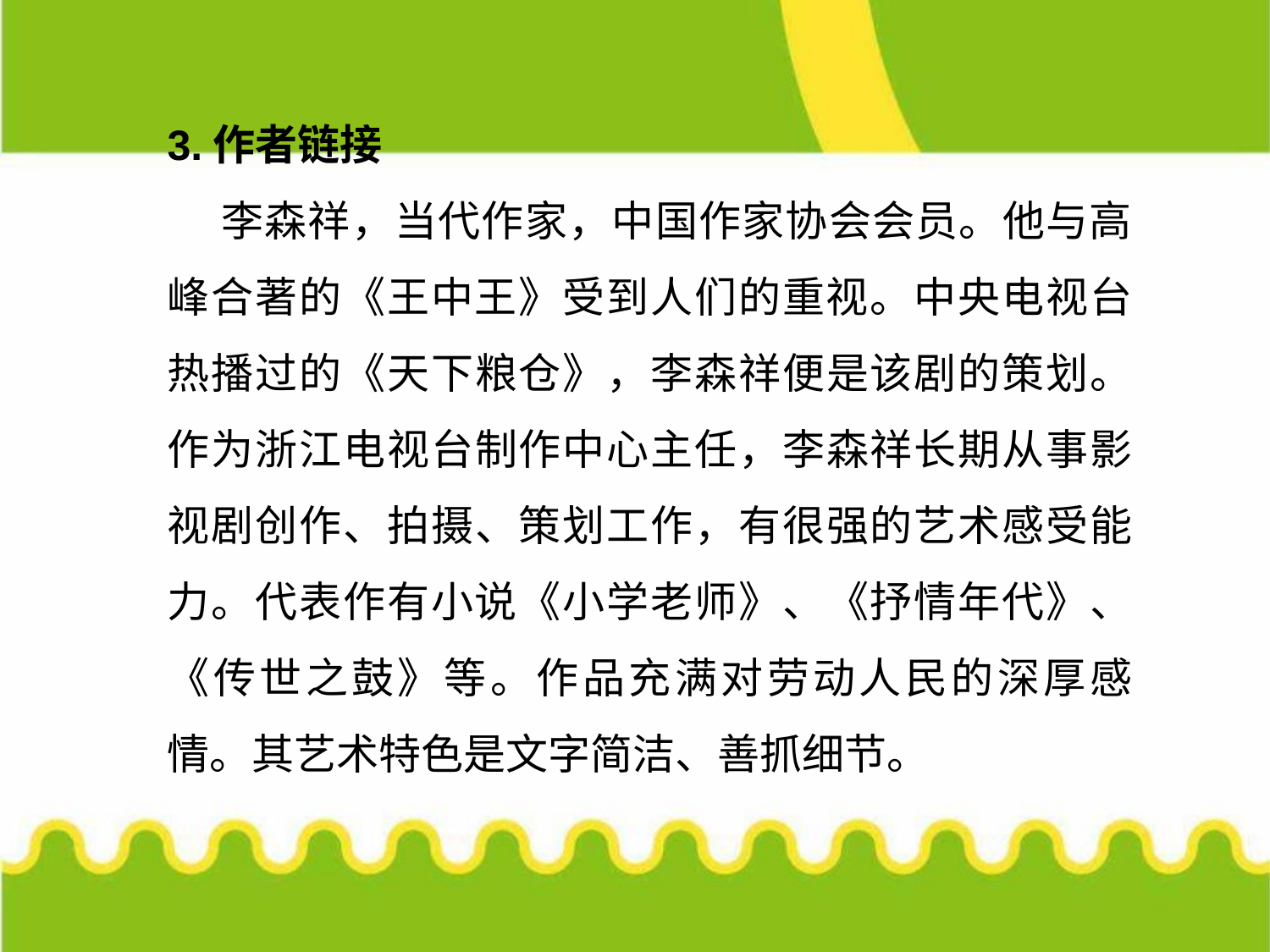

3.作者链接
    李森祥，当代作家，中国作家协会会员。他与高峰合著的《王中王》受到人们的重视。中央电视台热播过的《天下粮仓》，李森祥便是该剧的策划。作为浙江电视台制作中心主任，李森祥长期从事影视剧创作、拍摄、策划工作，有很强的艺术感受能力。代表作有小说《小学老师》、《抒情年代》、《传世之鼓》等。作品充满对劳动人民的深厚感情。其艺术特色是文字简洁、善抓细节。